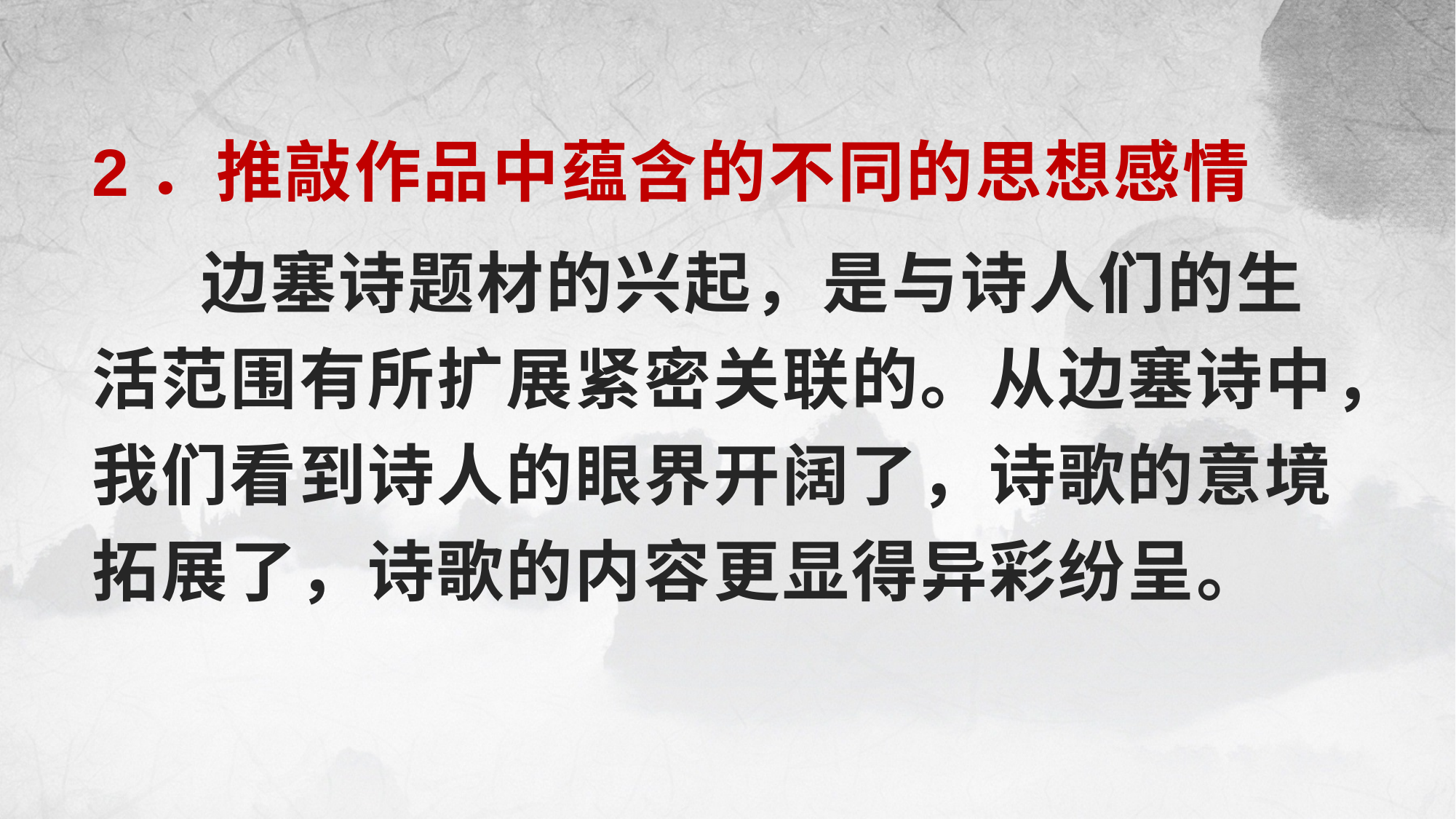

2．推敲作品中蕴含的不同的思想感情
	边塞诗题材的兴起，是与诗人们的生活范围有所扩展紧密关联的。从边塞诗中，我们看到诗人的眼界开阔了，诗歌的意境拓展了，诗歌的内容更显得异彩纷呈。